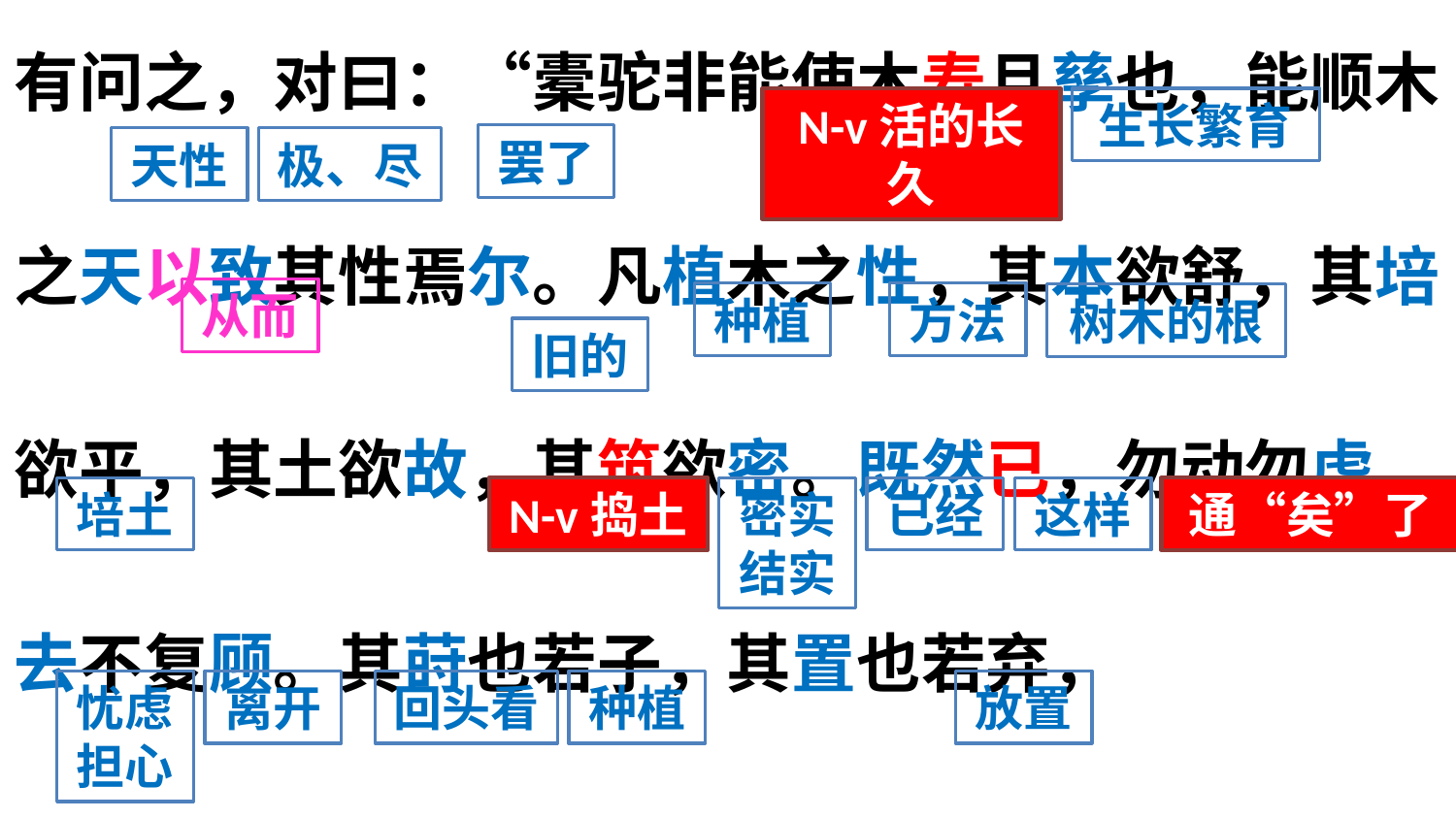

有问之，对曰：“橐驼非能使木寿且孳也，能顺木之天以致其性焉尔。凡植木之性，其本欲舒，其培欲平，其土欲故，其筑欲密。既然已，勿动勿虑，去不复顾。其莳也若子，其置也若弃，
生长繁育
N-v活的长久
罢了
天性
极、尽
从而
种植
方法
树木的根
旧的
培土
N-v捣土
密实
结实
已经
这样
通“矣”了
忧虑担心
离开
回头看
种植
放置